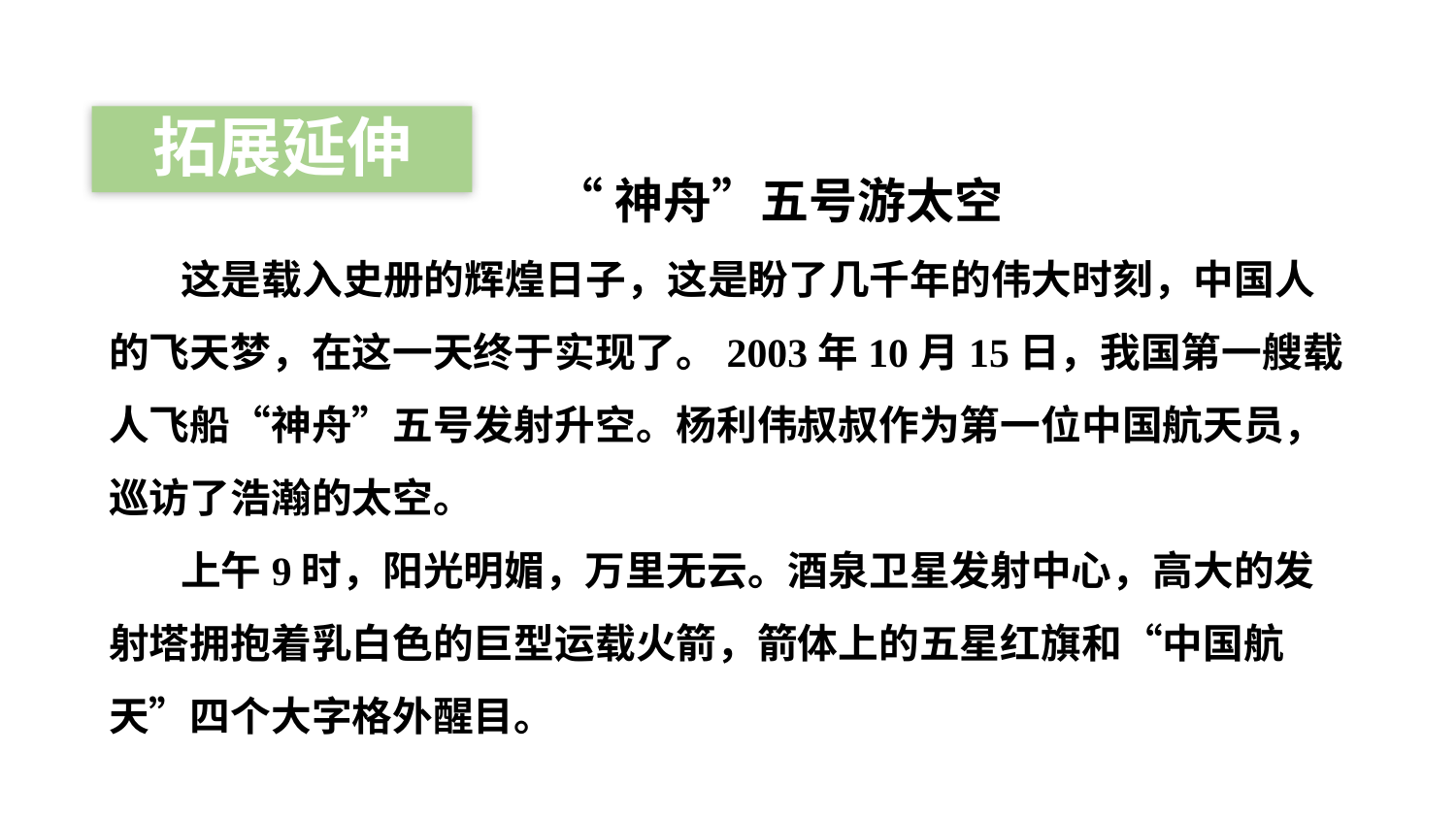

拓展延伸
“神舟”五号游太空
这是载入史册的辉煌日子，这是盼了几千年的伟大时刻，中国人的飞天梦，在这一天终于实现了。2003年10月15日，我国第一艘载人飞船“神舟”五号发射升空。杨利伟叔叔作为第一位中国航天员，巡访了浩瀚的太空。
上午9时，阳光明媚，万里无云。酒泉卫星发射中心，高大的发射塔拥抱着乳白色的巨型运载火箭，箭体上的五星红旗和“中国航天”四个大字格外醒目。